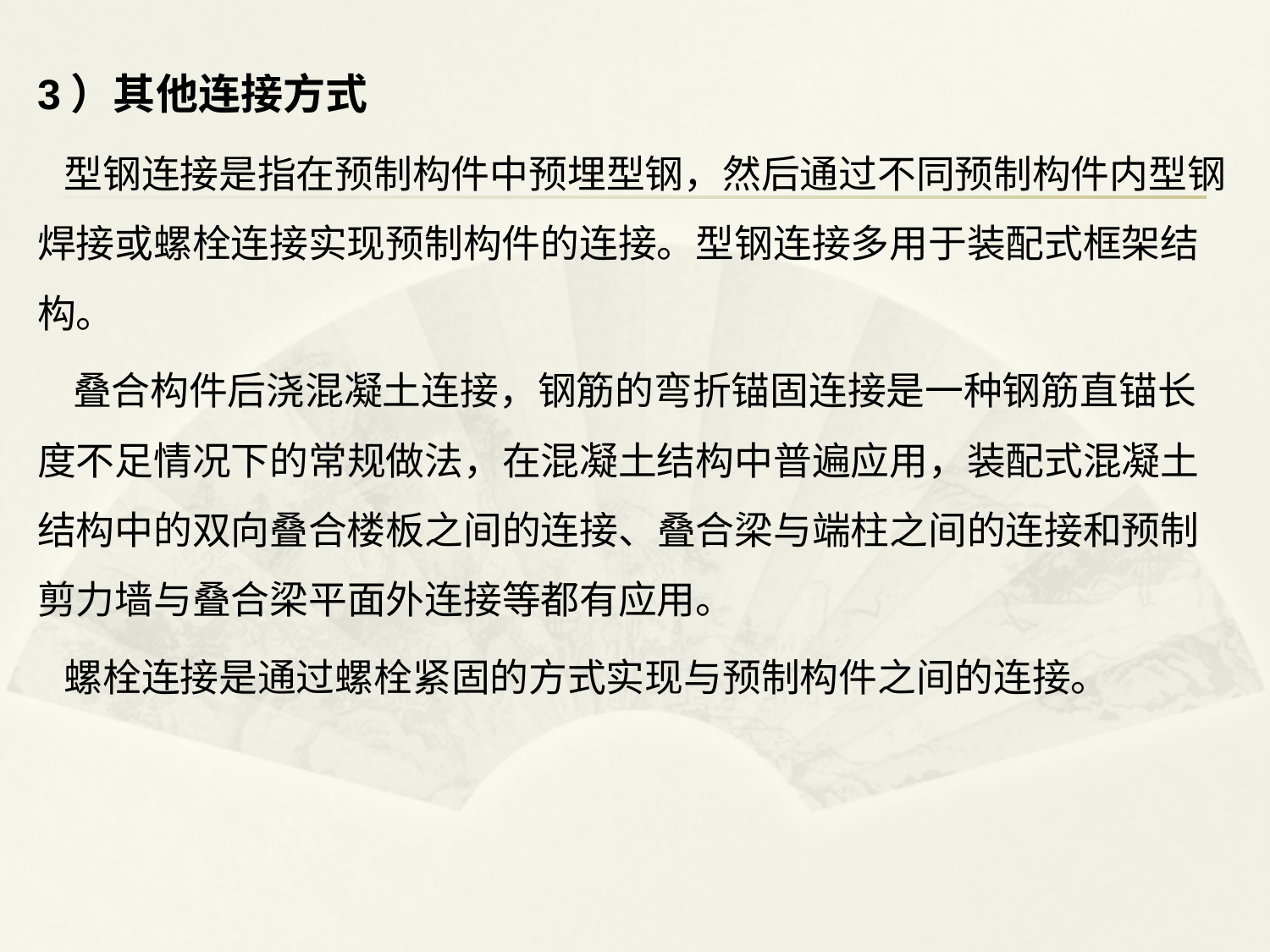

3）其他连接方式
  型钢连接是指在预制构件中预埋型钢，然后通过不同预制构件内型钢焊接或螺栓连接实现预制构件的连接。型钢连接多用于装配式框架结构。
   叠合构件后浇混凝土连接，钢筋的弯折锚固连接是一种钢筋直锚长度不足情况下的常规做法，在混凝土结构中普遍应用，装配式混凝土结构中的双向叠合楼板之间的连接、叠合梁与端柱之间的连接和预制剪力墙与叠合梁平面外连接等都有应用。
  螺栓连接是通过螺栓紧固的方式实现与预制构件之间的连接。